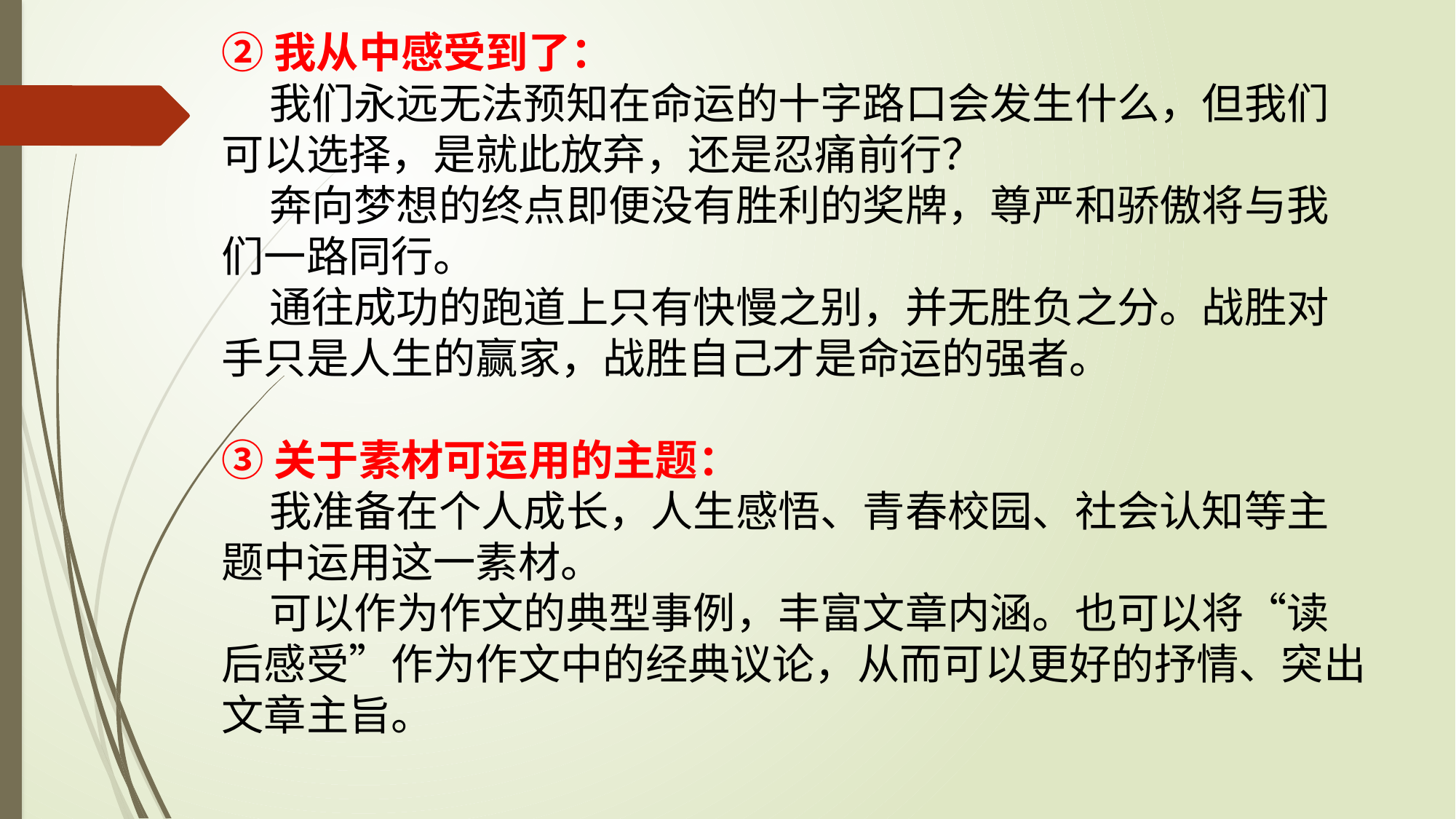

②我从中感受到了：
    我们永远无法预知在命运的十字路口会发生什么，但我们可以选择，是就此放弃，还是忍痛前行？
    奔向梦想的终点即便没有胜利的奖牌，尊严和骄傲将与我们一路同行。
    通往成功的跑道上只有快慢之别，并无胜负之分。战胜对手只是人生的赢家，战胜自己才是命运的强者。

③关于素材可运用的主题：
    我准备在个人成长，人生感悟、青春校园、社会认知等主题中运用这一素材。
    可以作为作文的典型事例，丰富文章内涵。也可以将“读后感受”作为作文中的经典议论，从而可以更好的抒情、突出文章主旨。